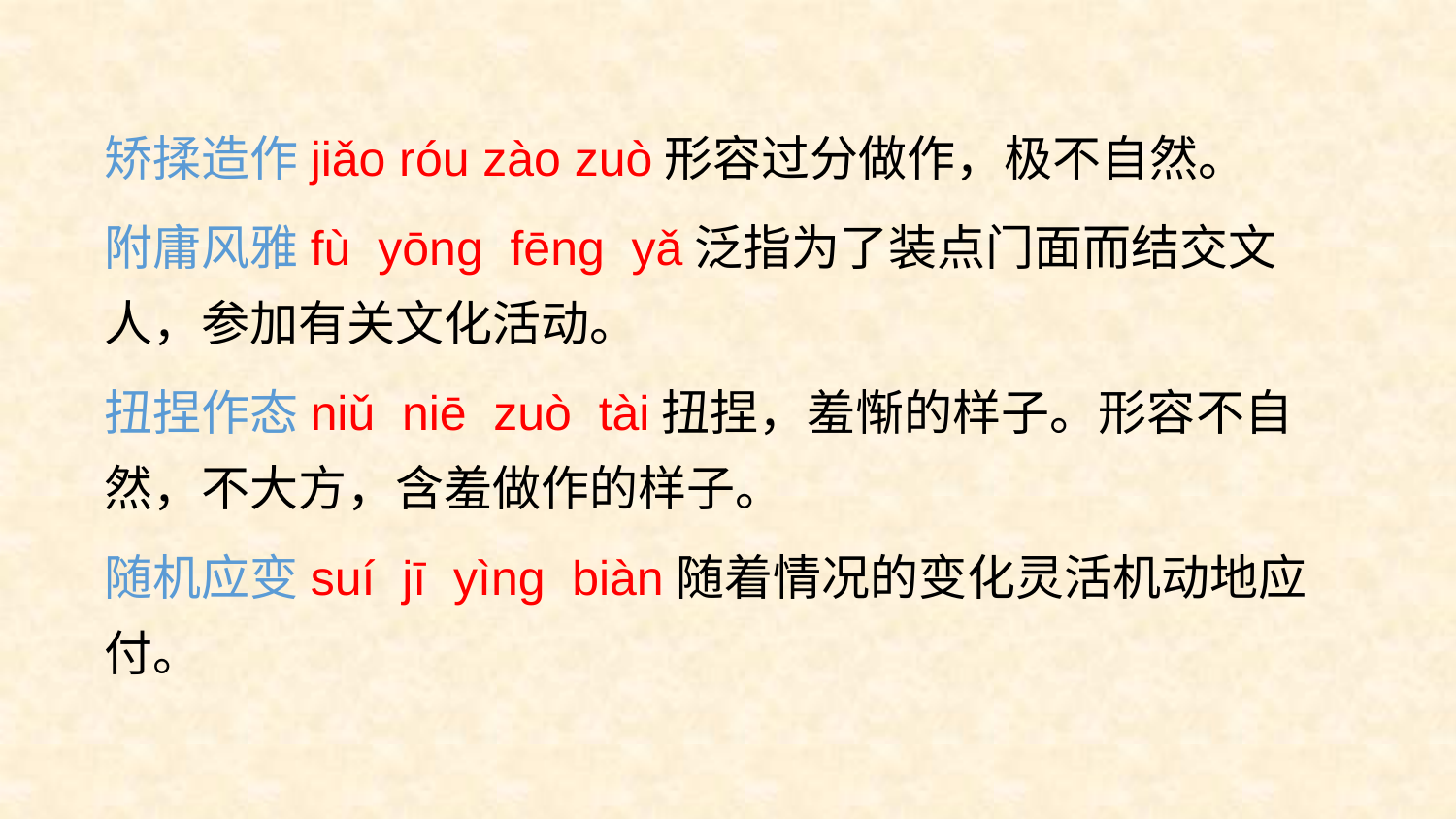

矫揉造作jiǎo róu zào zuò形容过分做作，极不自然。
附庸风雅fù  yōnɡ  fēnɡ  yǎ泛指为了装点门面而结交文人，参加有关文化活动。
扭捏作态niǔ  niē  zuò  tài扭捏，羞惭的样子。形容不自然，不大方，含羞做作的样子。
随机应变suí  jī  yìnɡ  biàn随着情况的变化灵活机动地应付。